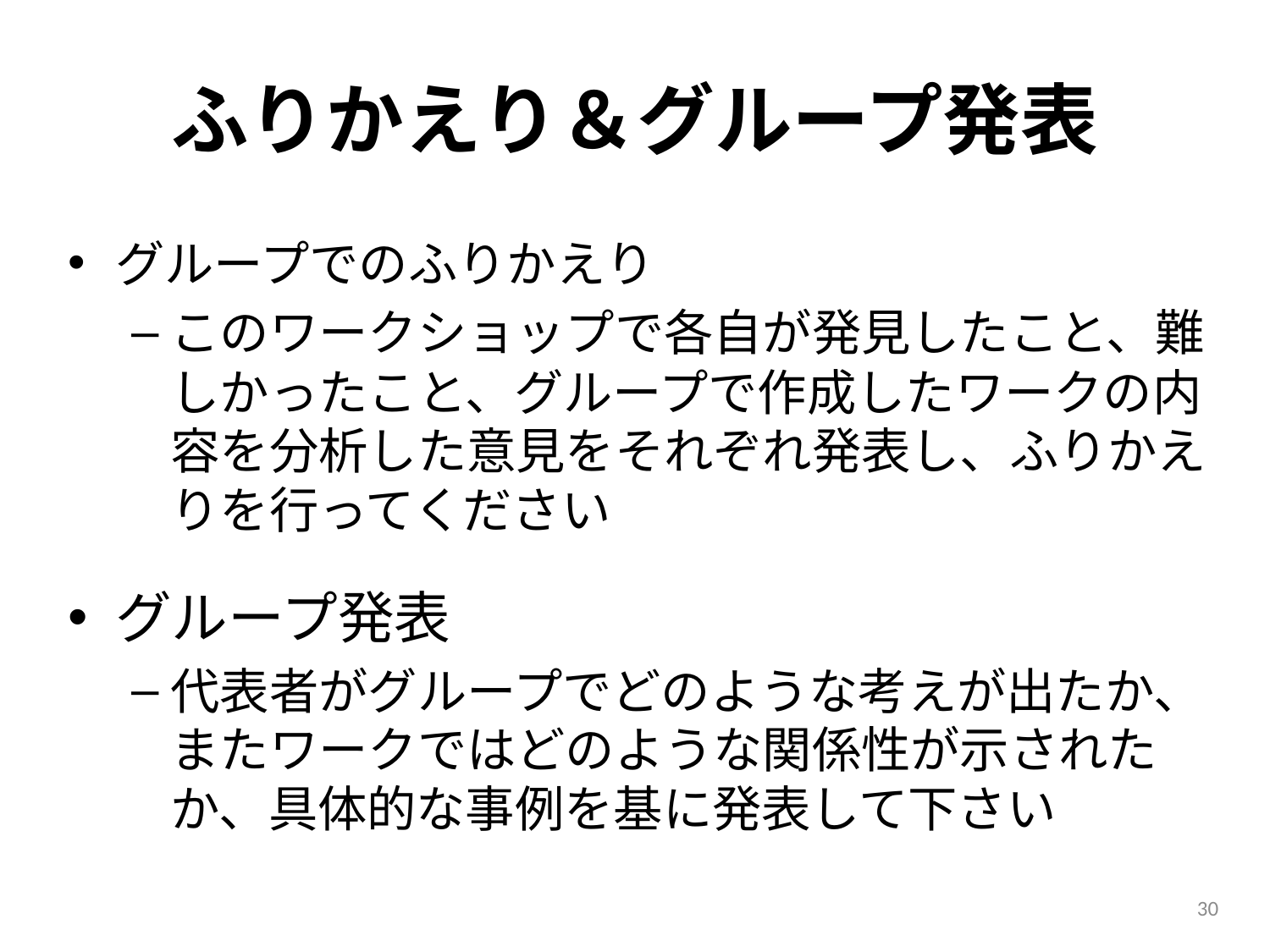

# ふりかえり＆グループ発表
グループでのふりかえり
このワークショップで各自が発見したこと、難しかったこと、グループで作成したワークの内容を分析した意見をそれぞれ発表し、ふりかえりを行ってください

グループ発表
代表者がグループでどのような考えが出たか、またワークではどのような関係性が示されたか、具体的な事例を基に発表して下さい

30